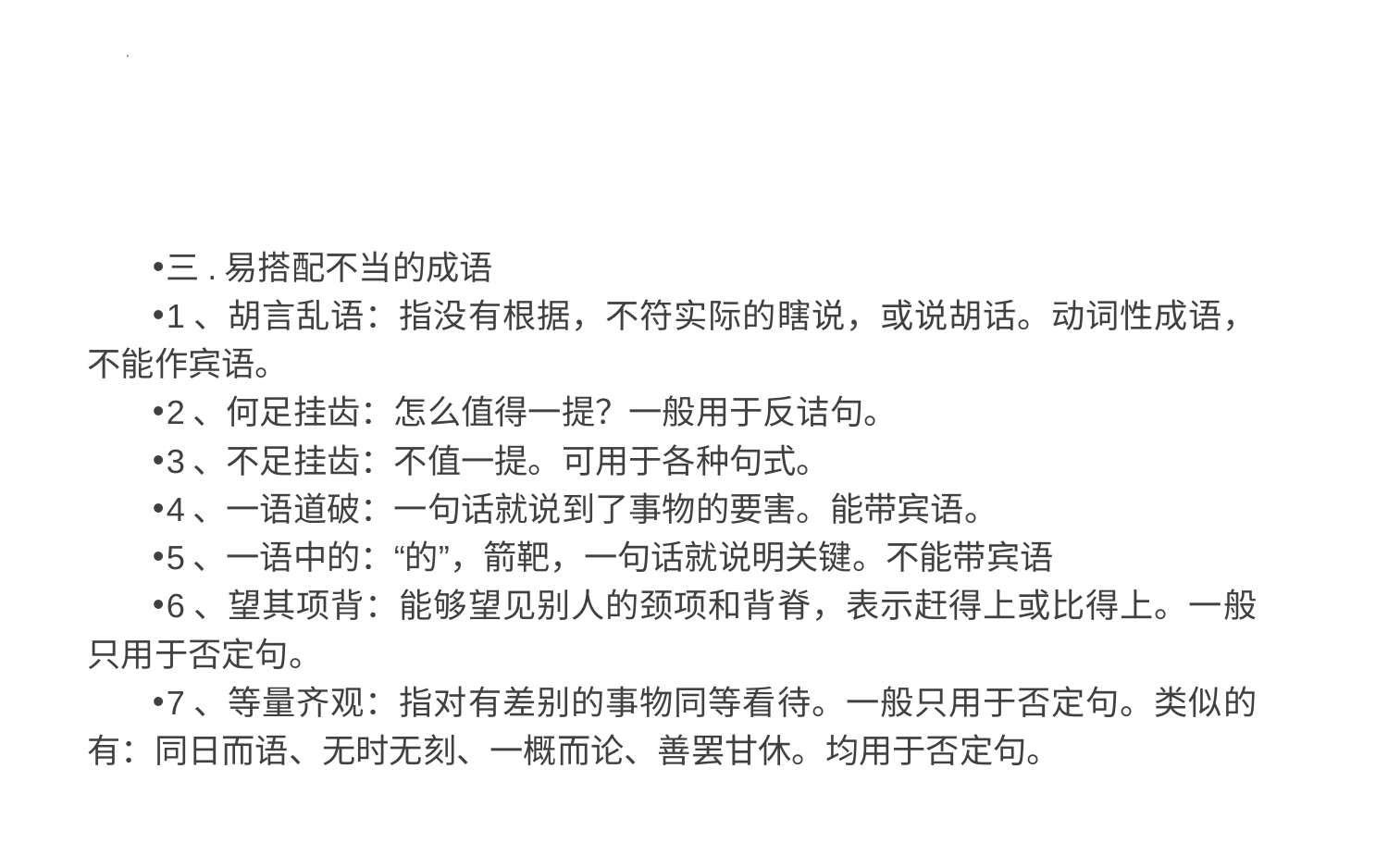

#
三.易搭配不当的成语
1、胡言乱语：指没有根据，不符实际的瞎说，或说胡话。动词性成语，不能作宾语。
2、何足挂齿：怎么值得一提？一般用于反诘句。
3、不足挂齿：不值一提。可用于各种句式。
4、一语道破：一句话就说到了事物的要害。能带宾语。
5、一语中的：“的”，箭靶，一句话就说明关键。不能带宾语
6、望其项背：能够望见别人的颈项和背脊，表示赶得上或比得上。一般只用于否定句。
7、等量齐观：指对有差别的事物同等看待。一般只用于否定句。类似的有：同日而语、无时无刻、一概而论、善罢甘休。均用于否定句。